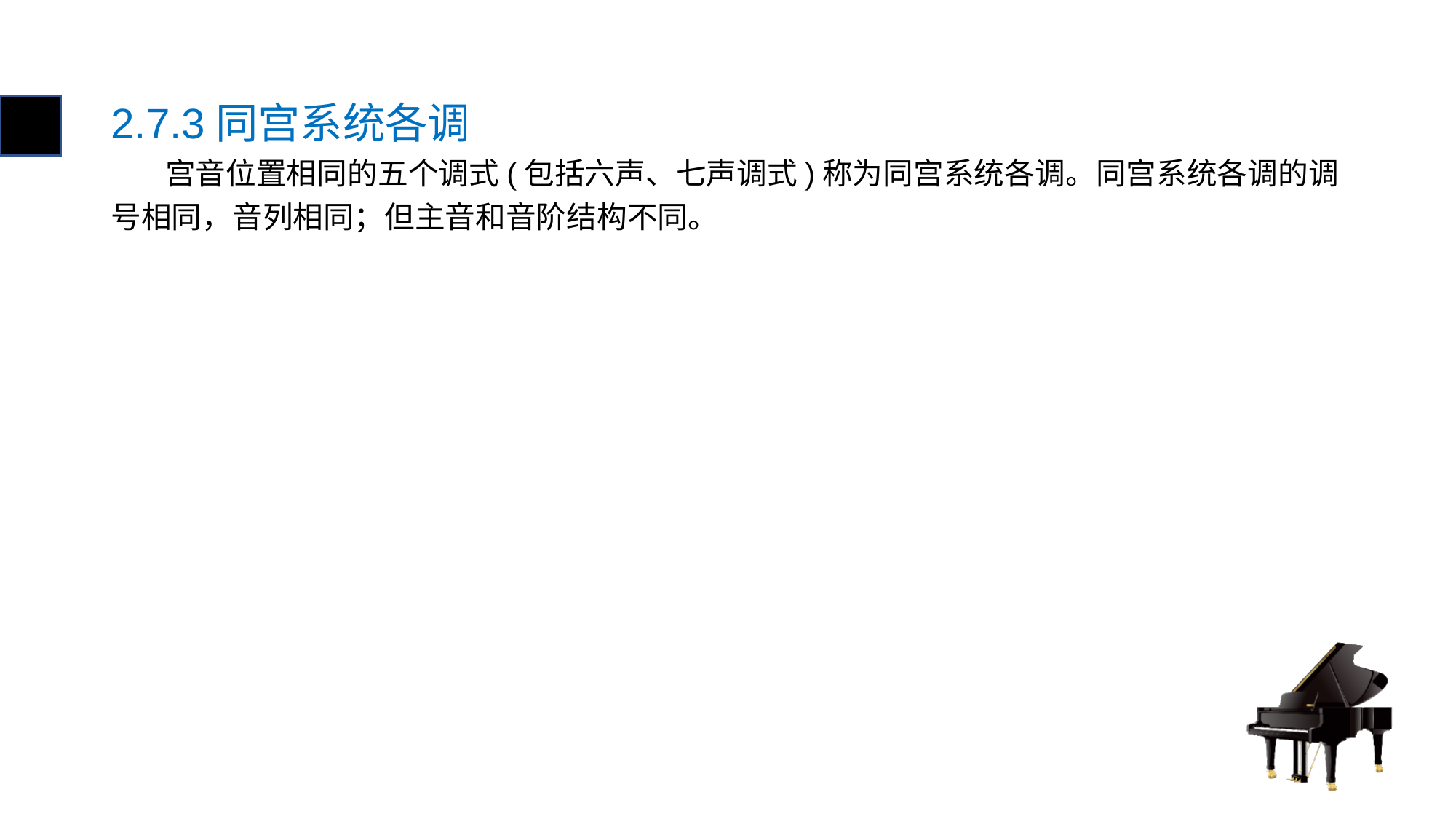

# 2.7.3同宫系统各调
       宫音位置相同的五个调式(包括六声、七声调式)称为同宫系统各调。同宫系统各调的调号相同，音列相同；但主音和音阶结构不同。